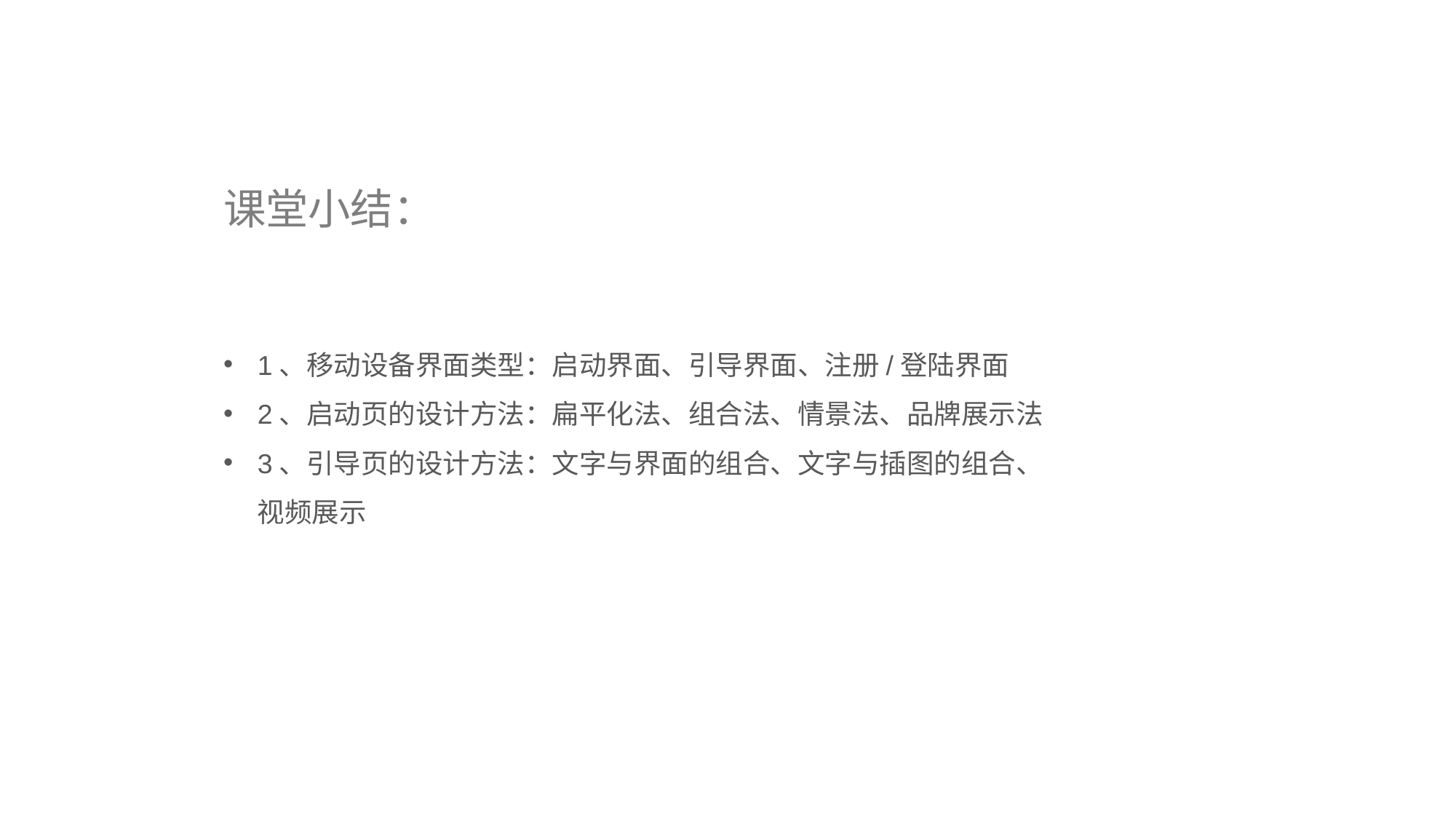

课堂小结：

1、移动设备界面类型：启动界面、引导界面、注册/登陆界面
2、启动页的设计方法：扁平化法、组合法、情景法、品牌展示法
3、引导页的设计方法：文字与界面的组合、文字与插图的组合、视频展示